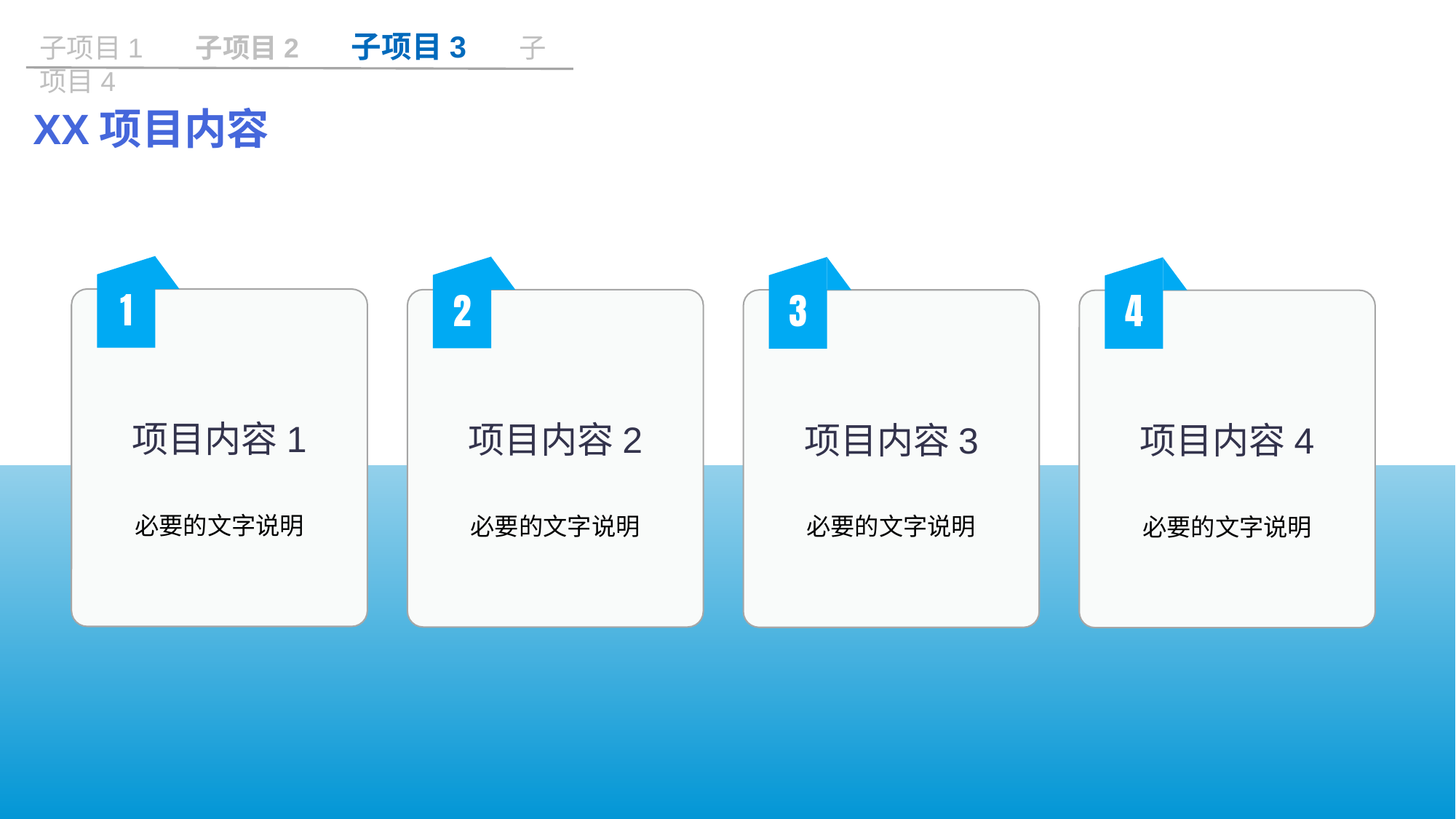

子项目1      子项目2      子项目3      子项目4
XX项目内容
1

项目内容1
必要的文字说明
2

项目内容2
必要的文字说明
3

项目内容3
必要的文字说明
4

项目内容4
必要的文字说明